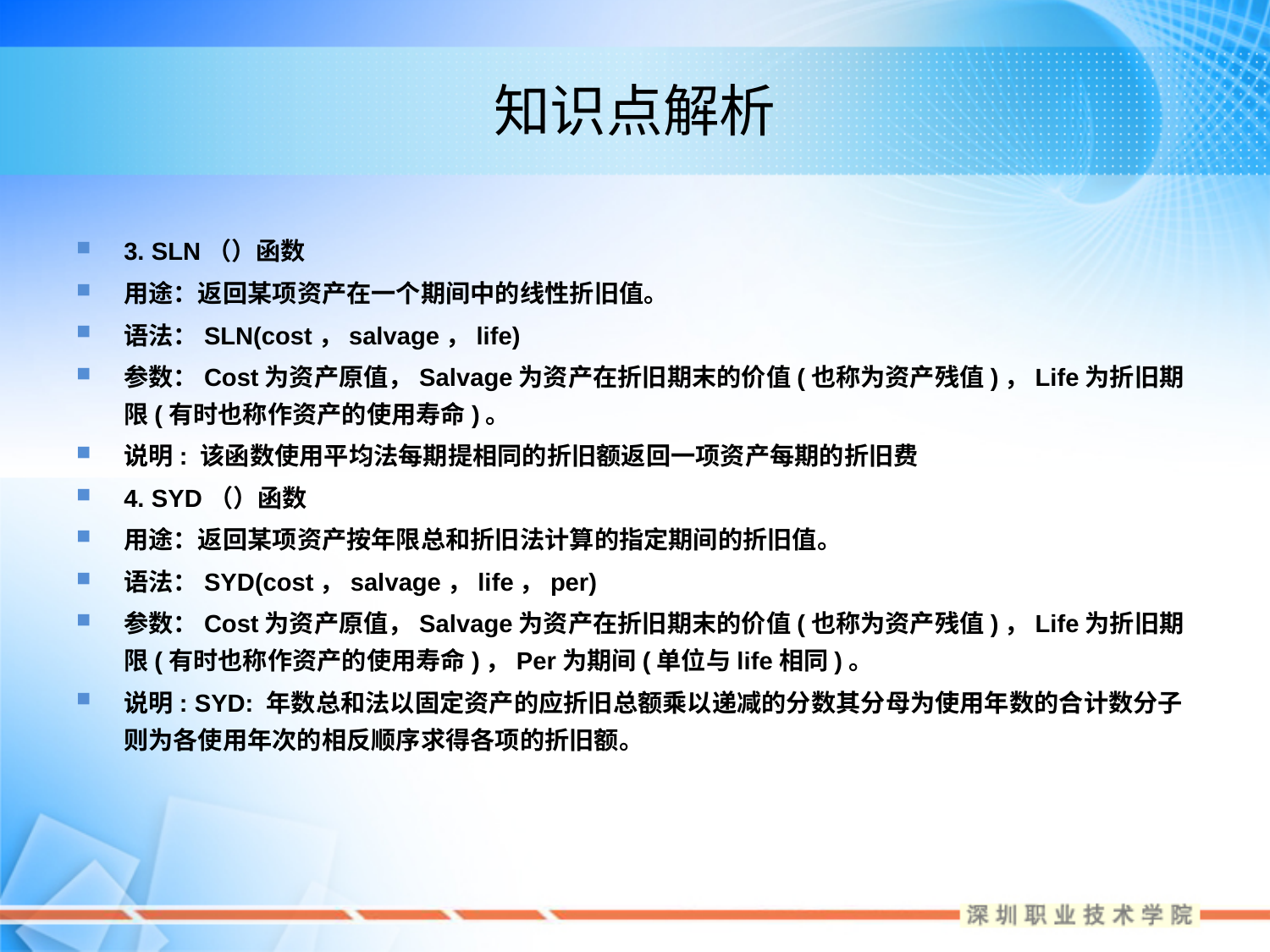

# 知识点解析
3. SLN（）函数
用途：返回某项资产在一个期间中的线性折旧值。
语法：SLN(cost，salvage，life)
参数：Cost为资产原值，Salvage为资产在折旧期末的价值(也称为资产残值)，Life为折旧期限(有时也称作资产的使用寿命)。
说明: 该函数使用平均法每期提相同的折旧额返回一项资产每期的折旧费
4. SYD（）函数
用途：返回某项资产按年限总和折旧法计算的指定期间的折旧值。
语法：SYD(cost，salvage，life，per)
参数：Cost为资产原值，Salvage为资产在折旧期末的价值(也称为资产残值)，Life为折旧期限(有时也称作资产的使用寿命)，Per为期间(单位与life相同)。
说明: SYD: 年数总和法以固定资产的应折旧总额乘以递减的分数其分母为使用年数的合计数分子则为各使用年次的相反顺序求得各项的折旧额。